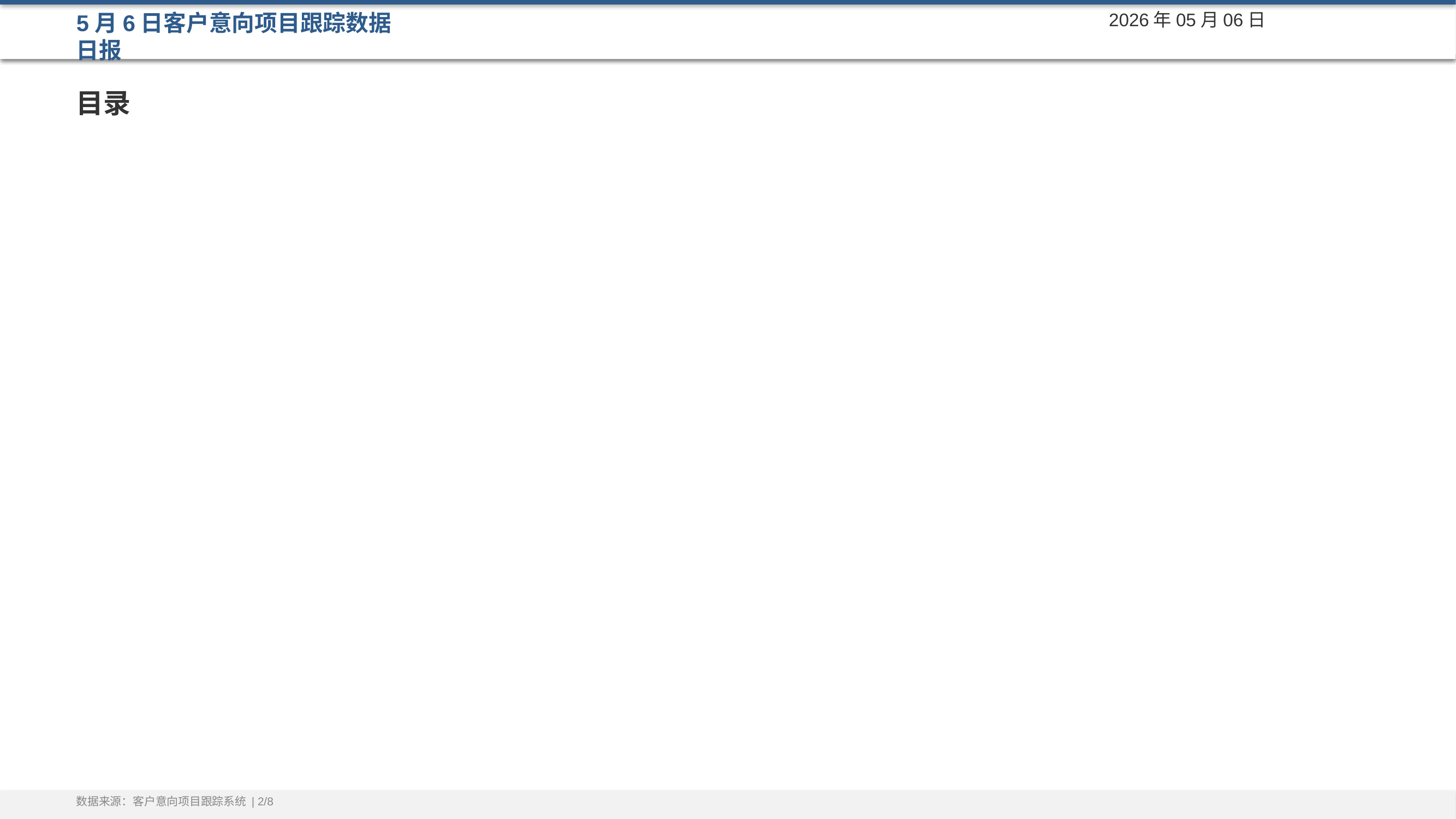

5月6日客户意向项目跟踪数据日报
2026年05月06日

目录

数据来源：客户意向项目跟踪系统 | 2/8